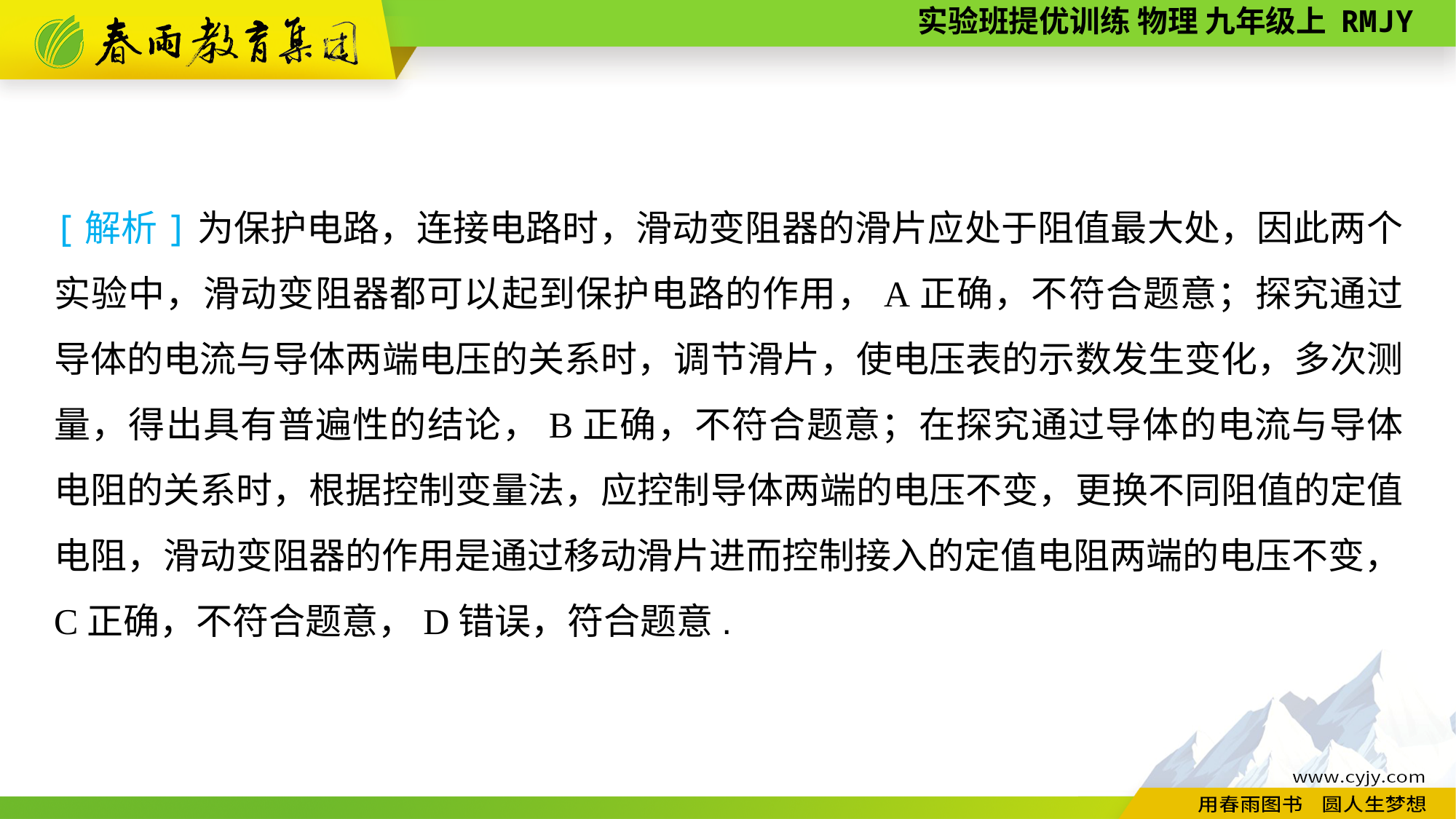

[解析]为保护电路，连接电路时，滑动变阻器的滑片应处于阻值最大处，因此两个实验中，滑动变阻器都可以起到保护电路的作用，A正确，不符合题意；探究通过导体的电流与导体两端电压的关系时，调节滑片，使电压表的示数发生变化，多次测量，得出具有普遍性的结论，B正确，不符合题意；在探究通过导体的电流与导体电阻的关系时，根据控制变量法，应控制导体两端的电压不变，更换不同阻值的定值电阻，滑动变阻器的作用是通过移动滑片进而控制接入的定值电阻两端的电压不变，C正确，不符合题意，D错误，符合题意.